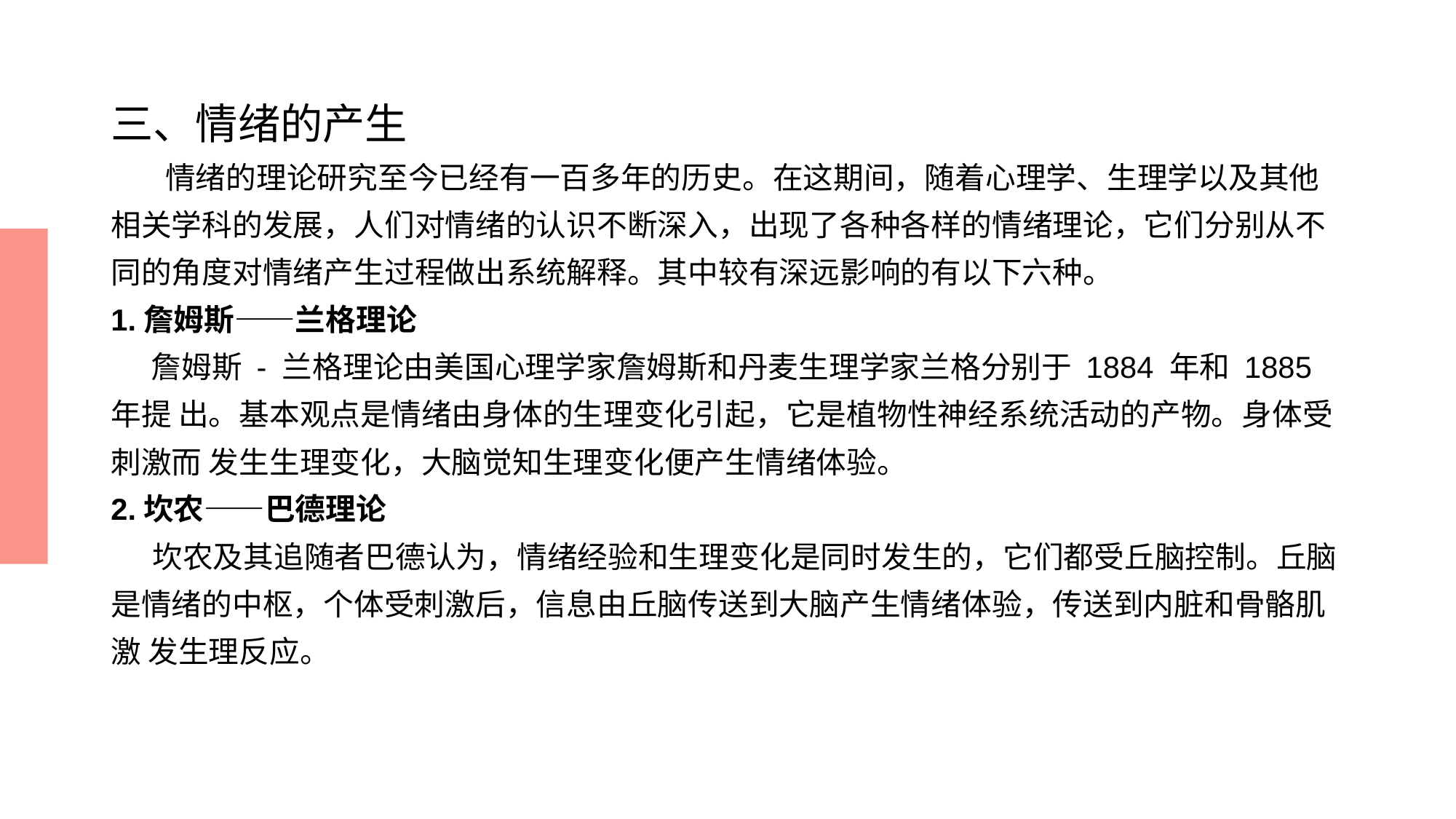

# 三、情绪的产生
       情绪的理论研究至今已经有一百多年的历史。在这期间，随着心理学、生理学以及其他相关学科的发展，人们对情绪的认识不断深入，出现了各种各样的情绪理论，它们分别从不同的角度对情绪产生过程做出系统解释。其中较有深远影响的有以下六种。
1.詹姆斯——兰格理论
      詹姆斯 - 兰格理论由美国心理学家詹姆斯和丹麦生理学家兰格分别于 1884 年和 1885 年提 出。基本观点是情绪由身体的生理变化引起，它是植物性神经系统活动的产物。身体受刺激而 发生生理变化，大脑觉知生理变化便产生情绪体验。
2.坎农——巴德理论
      坎农及其追随者巴德认为，情绪经验和生理变化是同时发生的，它们都受丘脑控制。丘脑 是情绪的中枢，个体受刺激后，信息由丘脑传送到大脑产生情绪体验，传送到内脏和骨骼肌激 发生理反应。